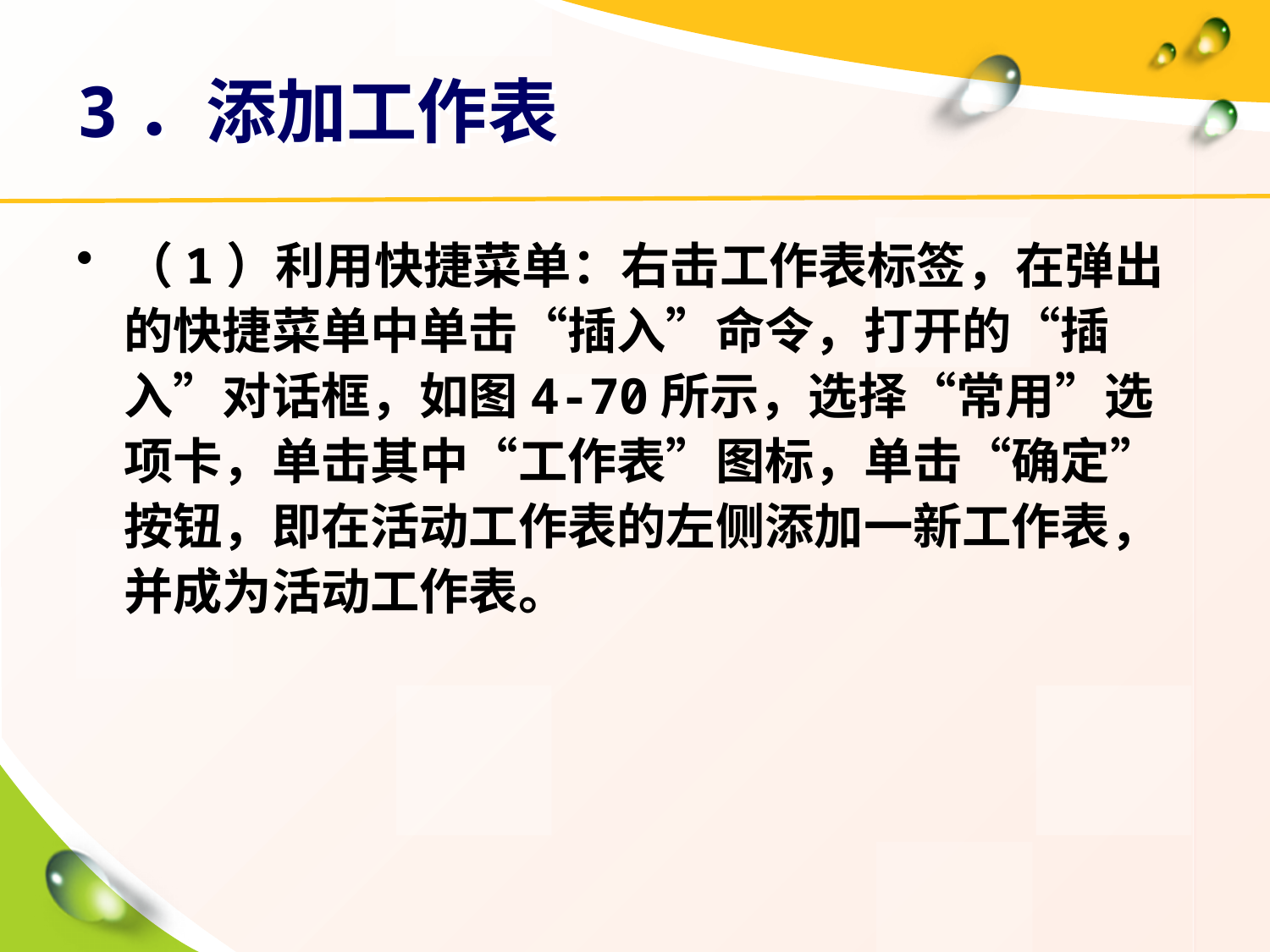

# 3．添加工作表
（1）利用快捷菜单：右击工作表标签，在弹出的快捷菜单中单击“插入”命令，打开的“插入”对话框，如图4-70所示，选择“常用”选项卡，单击其中“工作表”图标，单击“确定”按钮，即在活动工作表的左侧添加一新工作表，并成为活动工作表。